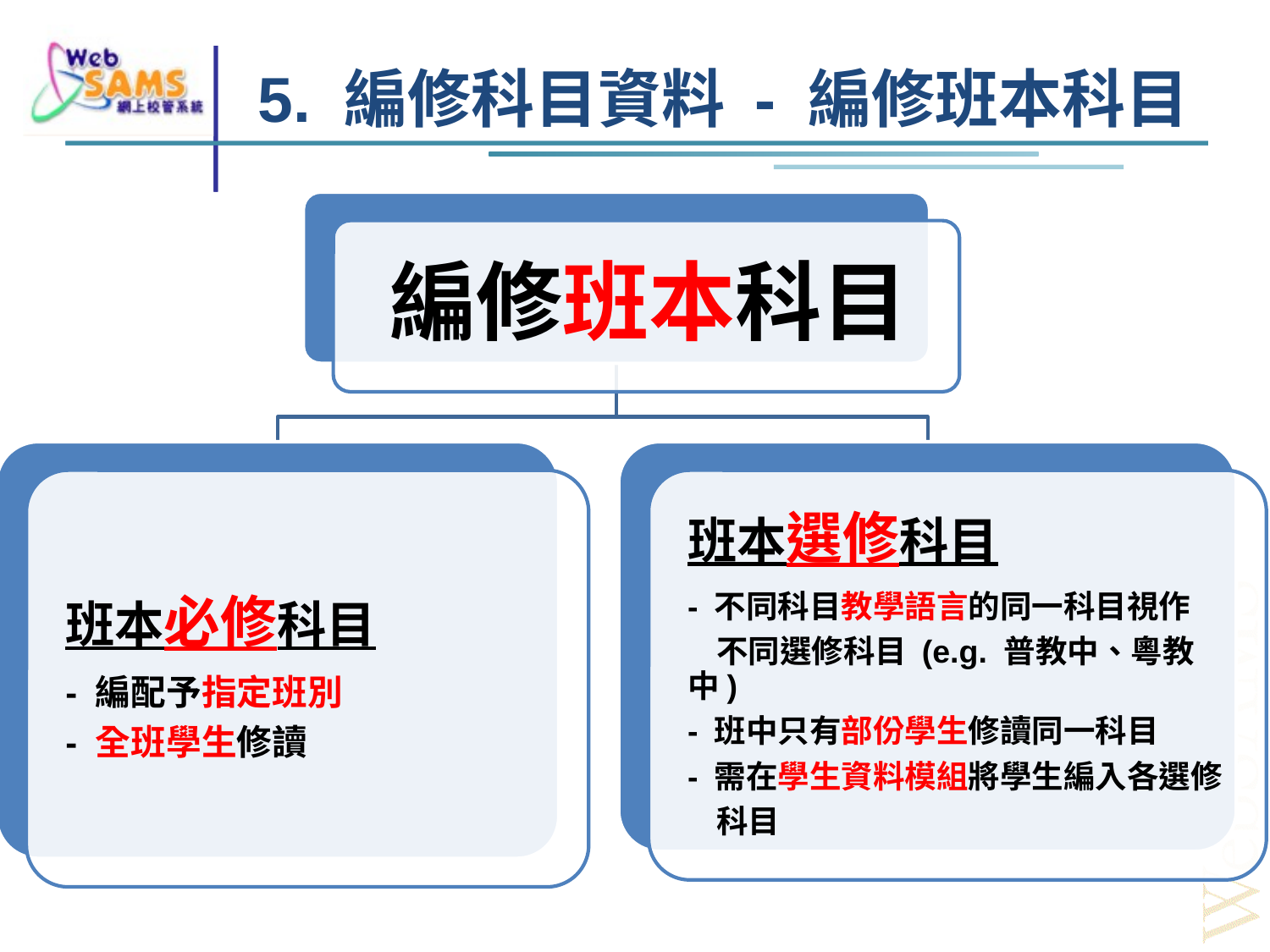

# 5. 編修科目資料 - 編修班本科目
編修班本科目
班本必修科目
- 編配予指定班別
- 全班學生修讀
班本選修科目
- 不同科目教學語言的同一科目視作
   不同選修科目 (e.g. 普教中、粵教中)
- 班中只有部份學生修讀同一科目
- 需在學生資料模組將學生編入各選修
   科目